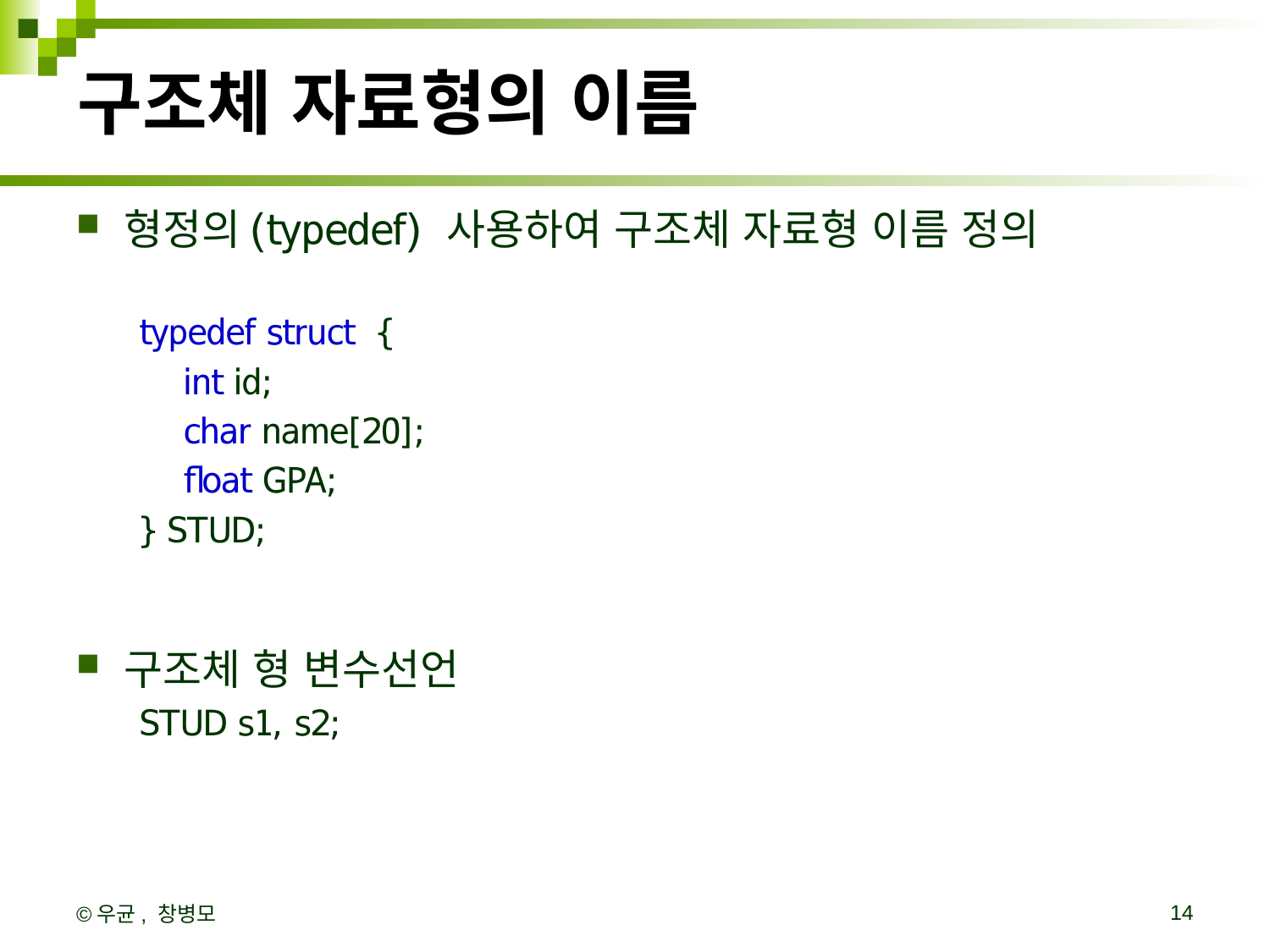

# 구조체 자료형의 이름
형정의(typedef) 사용하여 구조체 자료형 이름 정의

typedef struct  {
    int id;
    char name[20];
    float GPA;
} STUD;

구조체 형 변수선언
STUD s1, s2;
©우균, 창병모
14